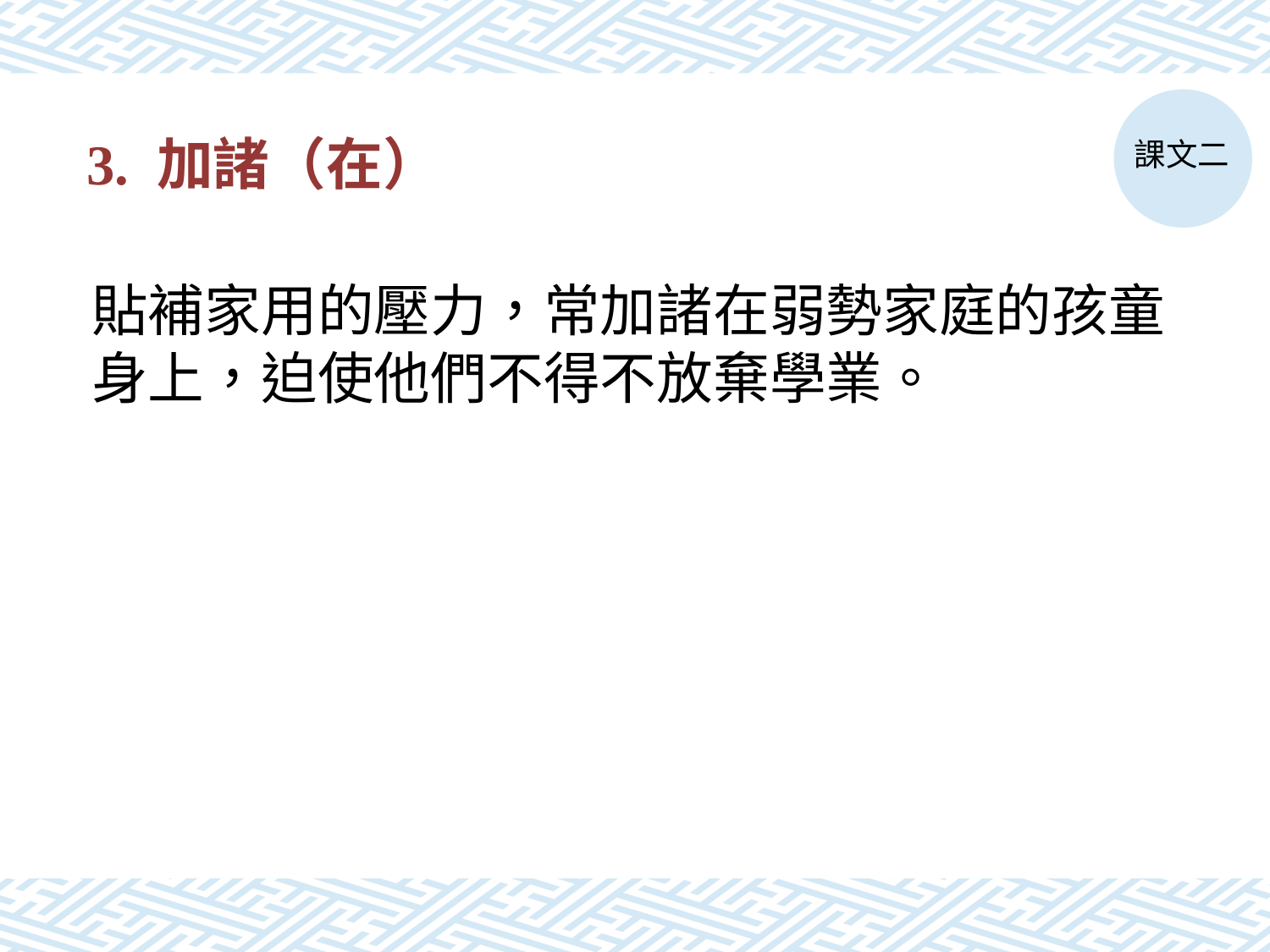

課文二
# 3. 加諸（在）
貼補家用的壓力，常加諸在弱勢家庭的孩童身上，迫使他們不得不放棄學業。